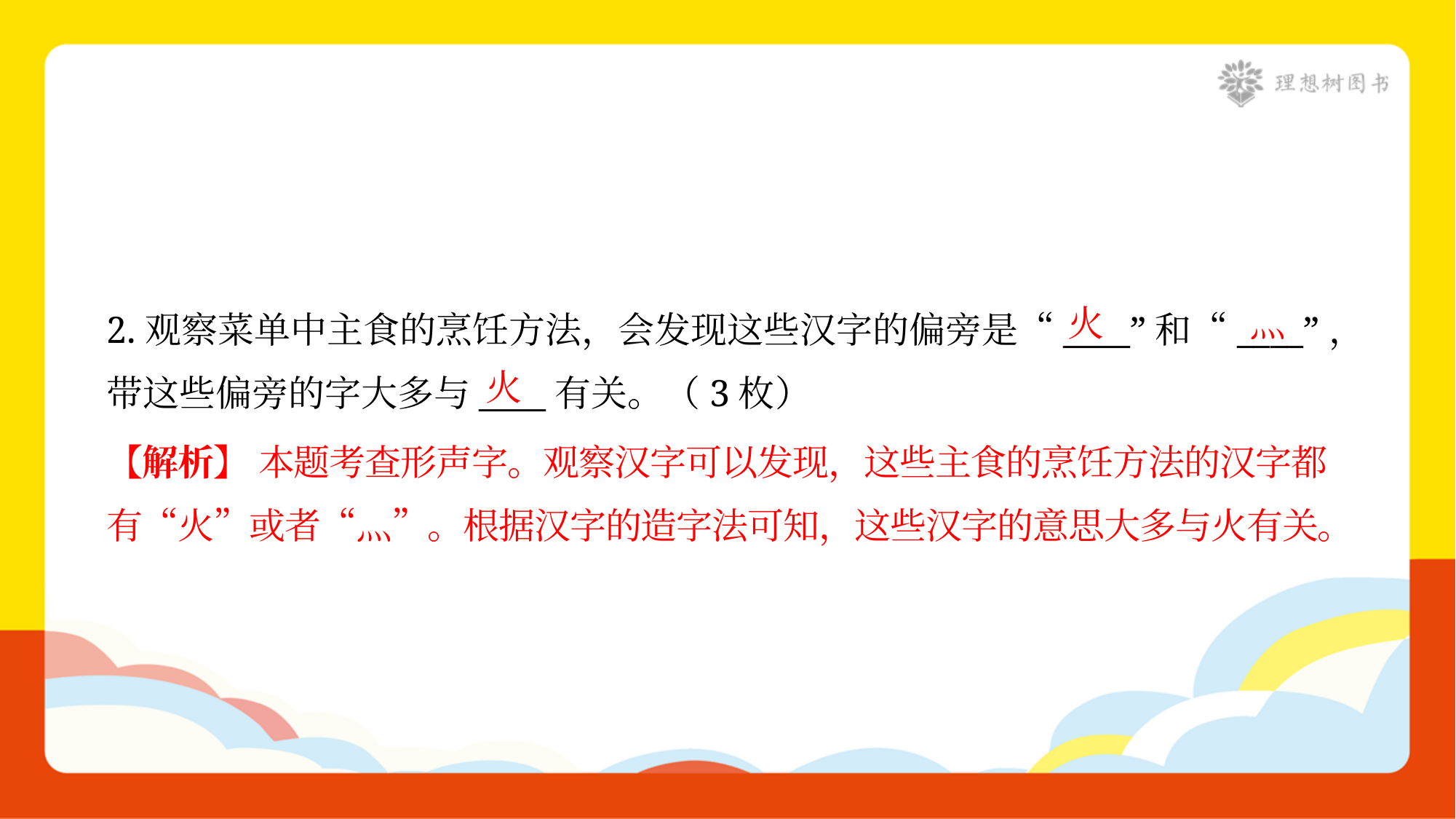

火
灬
2.观察菜单中主食的烹饪方法，会发现这些汉字的偏旁是“____”和“____”，
带这些偏旁的字大多与____有关。（3枚）
火
【解析】 本题考查形声字。观察汉字可以发现，这些主食的烹饪方法的汉字都
有“火”或者“灬”。根据汉字的造字法可知，这些汉字的意思大多与火有关。